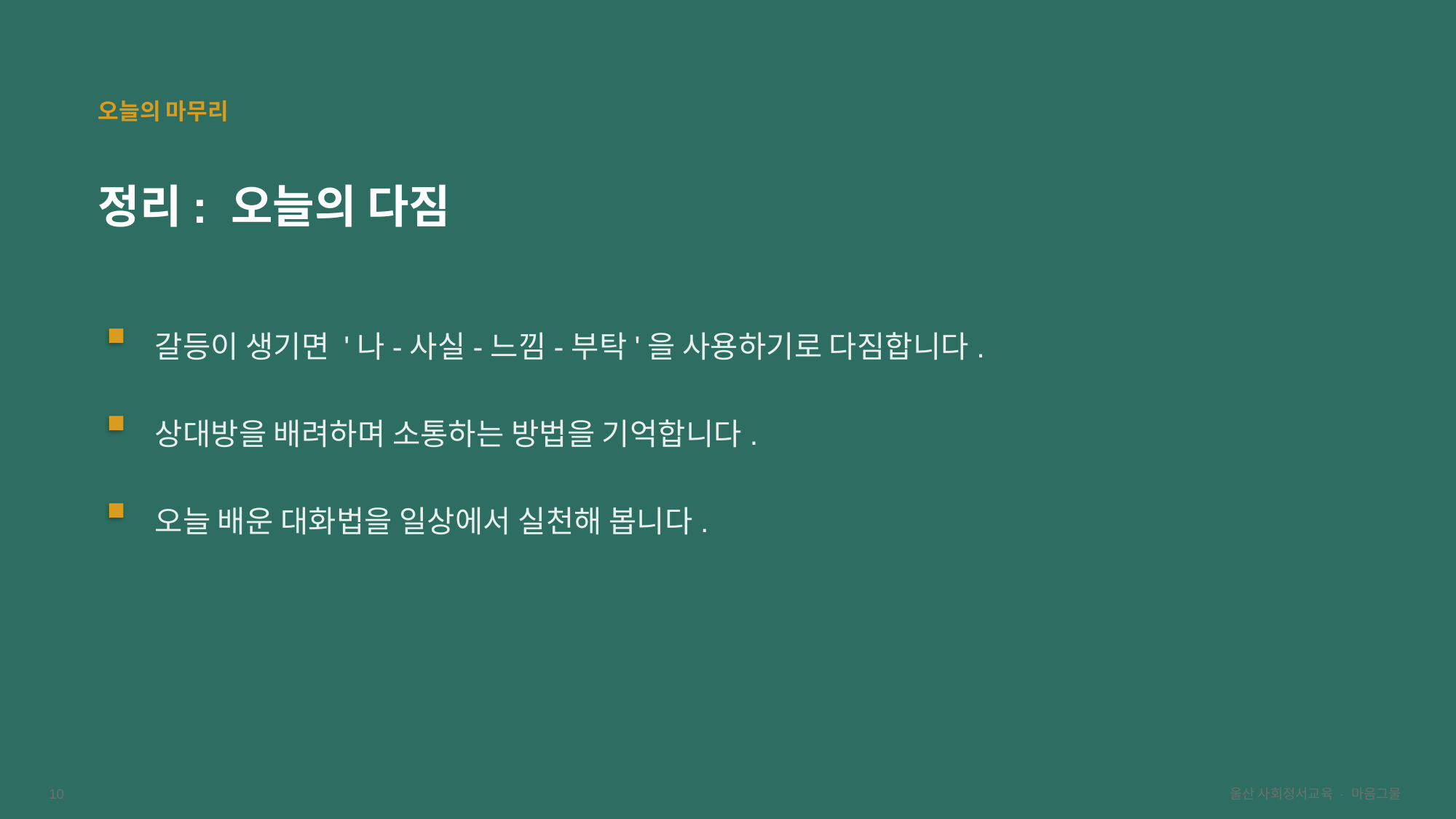

오늘의 마무리
정리: 오늘의 다짐
갈등이 생기면 '나-사실-느낌-부탁'을 사용하기로 다짐합니다.

상대방을 배려하며 소통하는 방법을 기억합니다.

오늘 배운 대화법을 일상에서 실천해 봅니다.

10
울산 사회정서교육 · 마음그물